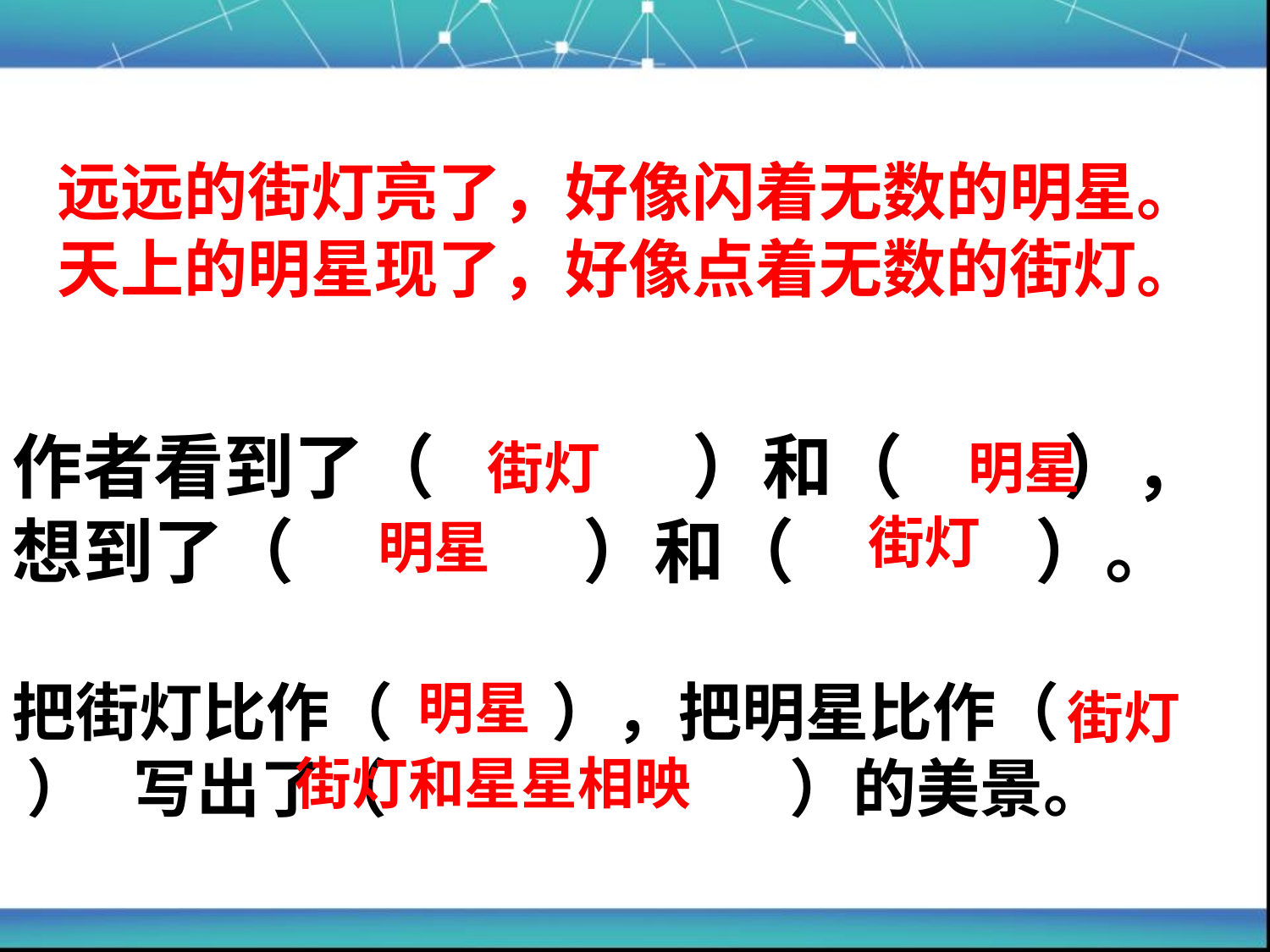

远远的街灯亮了，好像闪着无数的明星。天上的明星现了，好像点着无数的街灯。
作者看到了（                ）和（          ），想到了（                  ）和（               ）。
街灯
明星
街灯
明星
把街灯比作（           ），把明星比作（      ）   写出了（                            ）的美景。
明星
街灯

街灯和星星相映